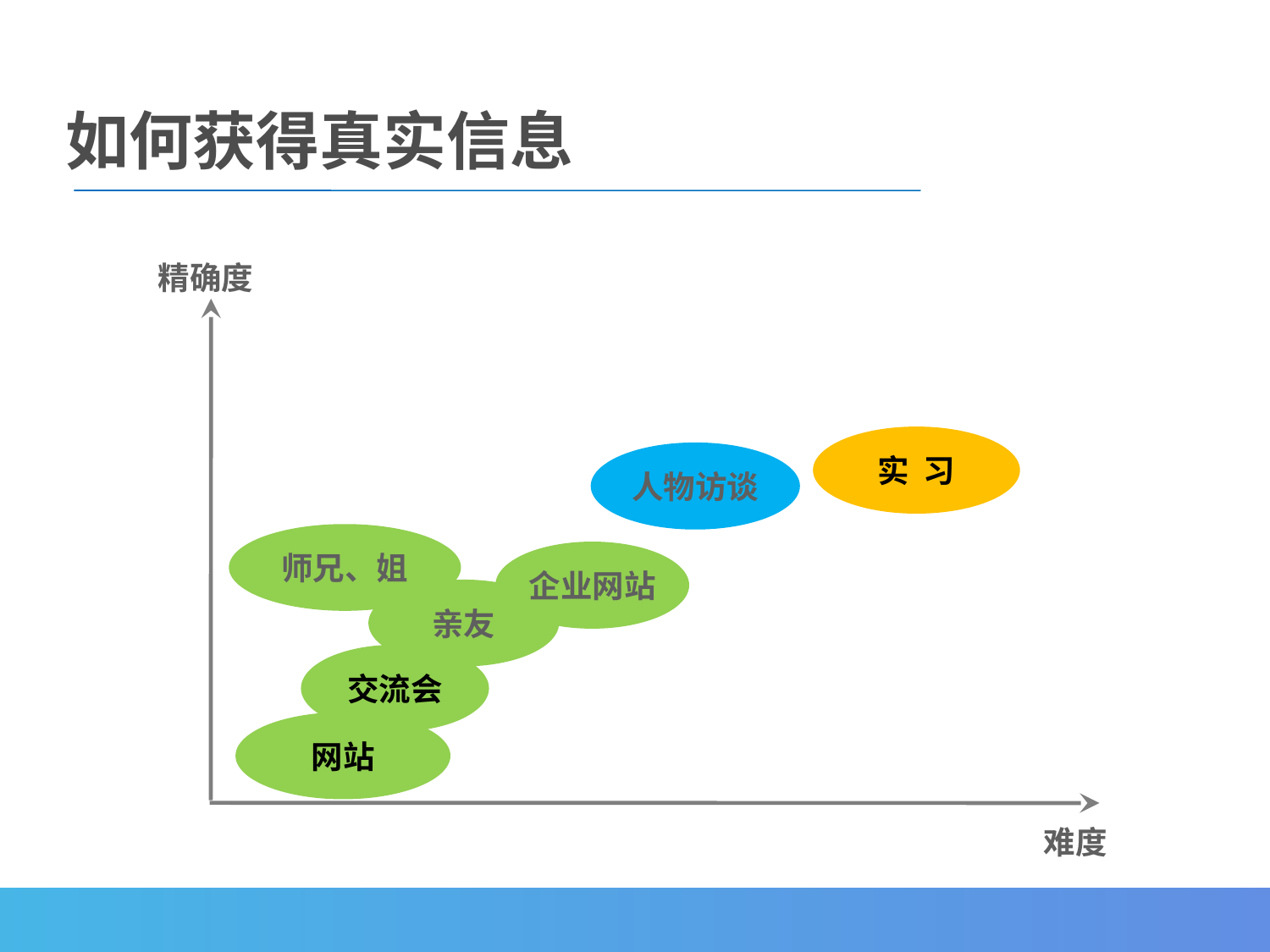

如何获得真实信息

精确度

难度
实  习
人物访谈
师兄、姐
企业网站
亲友
交流会
网站